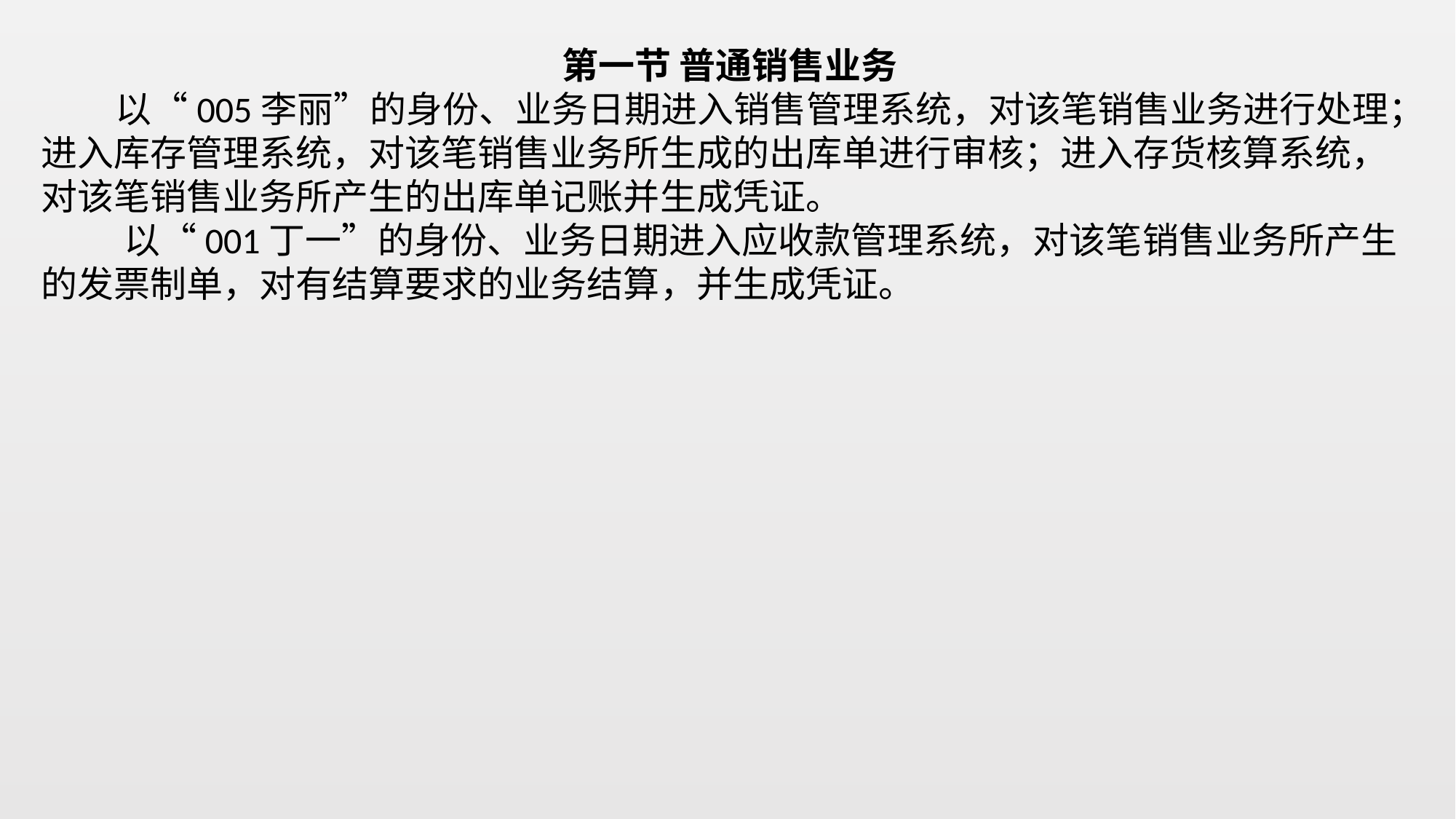

第一节 普通销售业务
        以“005李丽”的身份、业务日期进入销售管理系统，对该笔销售业务进行处理；进入库存管理系统，对该笔销售业务所生成的出库单进行审核；进入存货核算系统，对该笔销售业务所产生的出库单记账并生成凭证。
         以“001丁一”的身份、业务日期进入应收款管理系统，对该笔销售业务所产生的发票制单，对有结算要求的业务结算，并生成凭证。